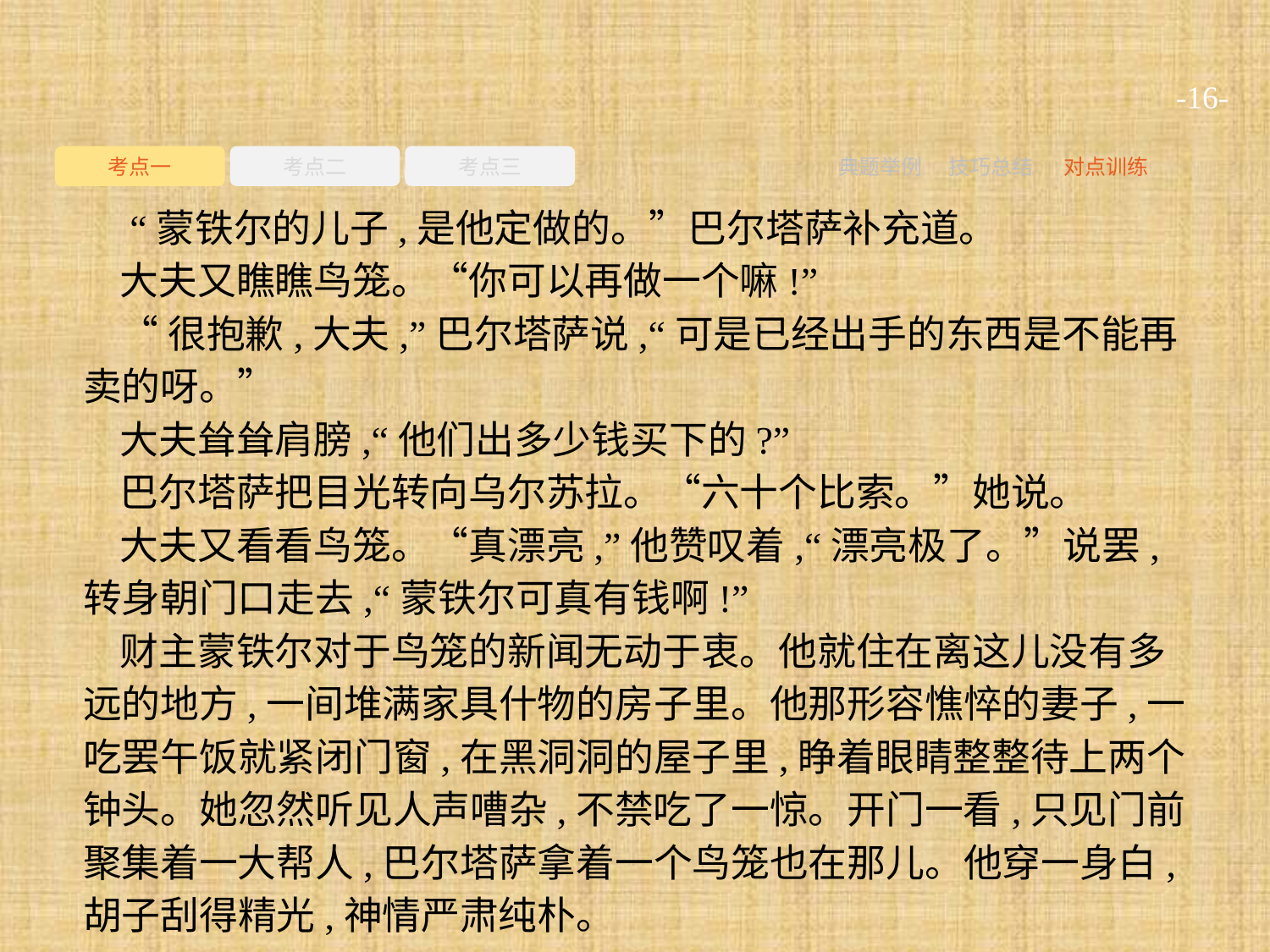

-16-
考点一
考点二
考点三
典题举例
技巧总结
对点训练
 “蒙铁尔的儿子,是他定做的。”巴尔塔萨补充道。
大夫又瞧瞧鸟笼。“你可以再做一个嘛!”
“很抱歉,大夫,”巴尔塔萨说,“可是已经出手的东西是不能再卖的呀。”
大夫耸耸肩膀,“他们出多少钱买下的?”
巴尔塔萨把目光转向乌尔苏拉。“六十个比索。”她说。
大夫又看看鸟笼。“真漂亮,”他赞叹着,“漂亮极了。”说罢,转身朝门口走去,“蒙铁尔可真有钱啊!”
财主蒙铁尔对于鸟笼的新闻无动于衷。他就住在离这儿没有多远的地方,一间堆满家具什物的房子里。他那形容憔悴的妻子,一吃罢午饭就紧闭门窗,在黑洞洞的屋子里,睁着眼睛整整待上两个钟头。她忽然听见人声嘈杂,不禁吃了一惊。开门一看,只见门前聚集着一大帮人,巴尔塔萨拿着一个鸟笼也在那儿。他穿一身白,胡子刮得精光,神情严肃纯朴。